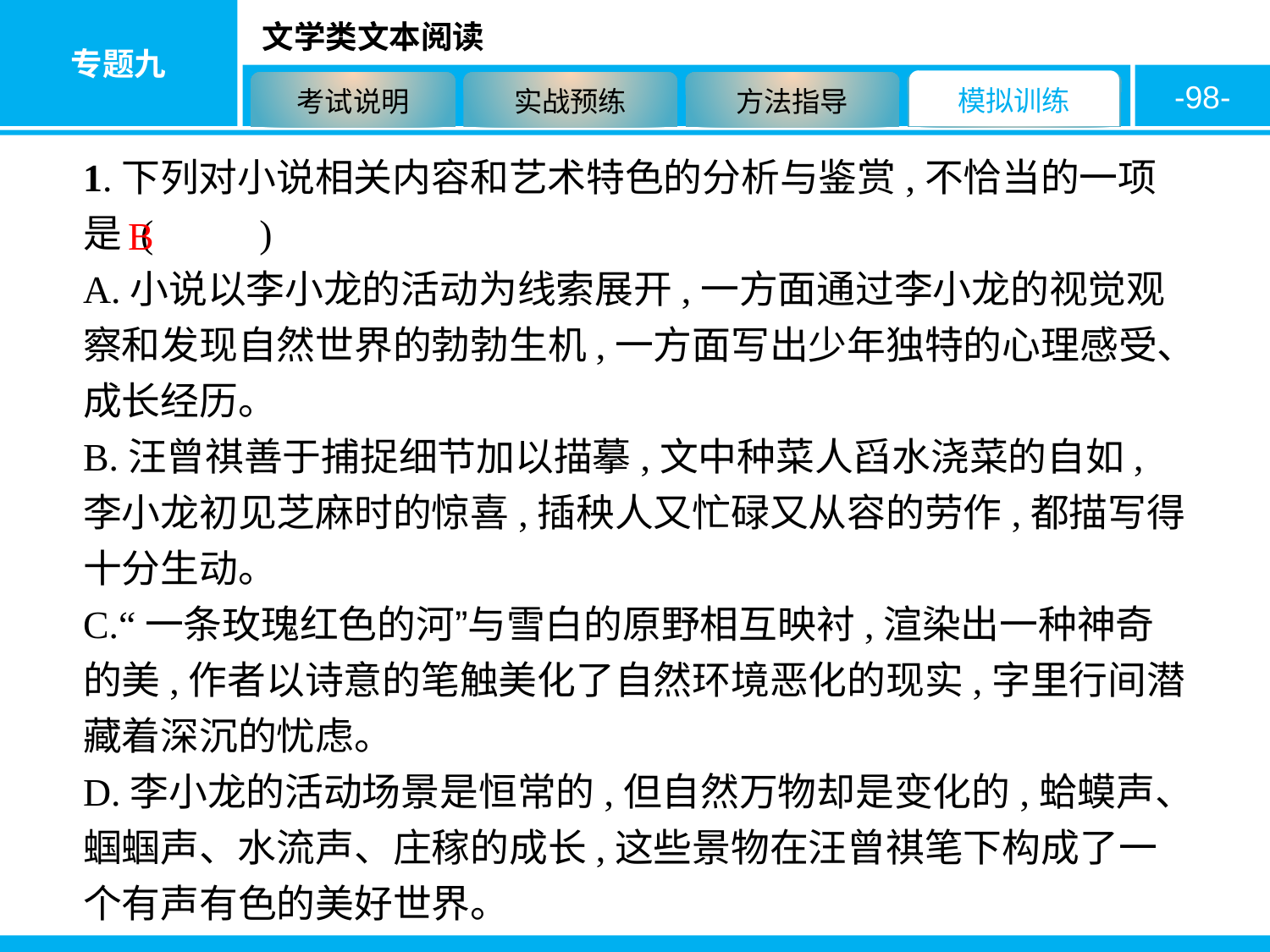

-98-
1.下列对小说相关内容和艺术特色的分析与鉴赏,不恰当的一项是 ( 　　)
A.小说以李小龙的活动为线索展开,一方面通过李小龙的视觉观察和发现自然世界的勃勃生机,一方面写出少年独特的心理感受、成长经历。
B.汪曾祺善于捕捉细节加以描摹,文中种菜人舀水浇菜的自如,李小龙初见芝麻时的惊喜,插秧人又忙碌又从容的劳作,都描写得十分生动。
C.“一条玫瑰红色的河”与雪白的原野相互映衬,渲染出一种神奇的美,作者以诗意的笔触美化了自然环境恶化的现实,字里行间潜藏着深沉的忧虑。
D.李小龙的活动场景是恒常的,但自然万物却是变化的,蛤蟆声、蝈蝈声、水流声、庄稼的成长,这些景物在汪曾祺笔下构成了一个有声有色的美好世界。
B